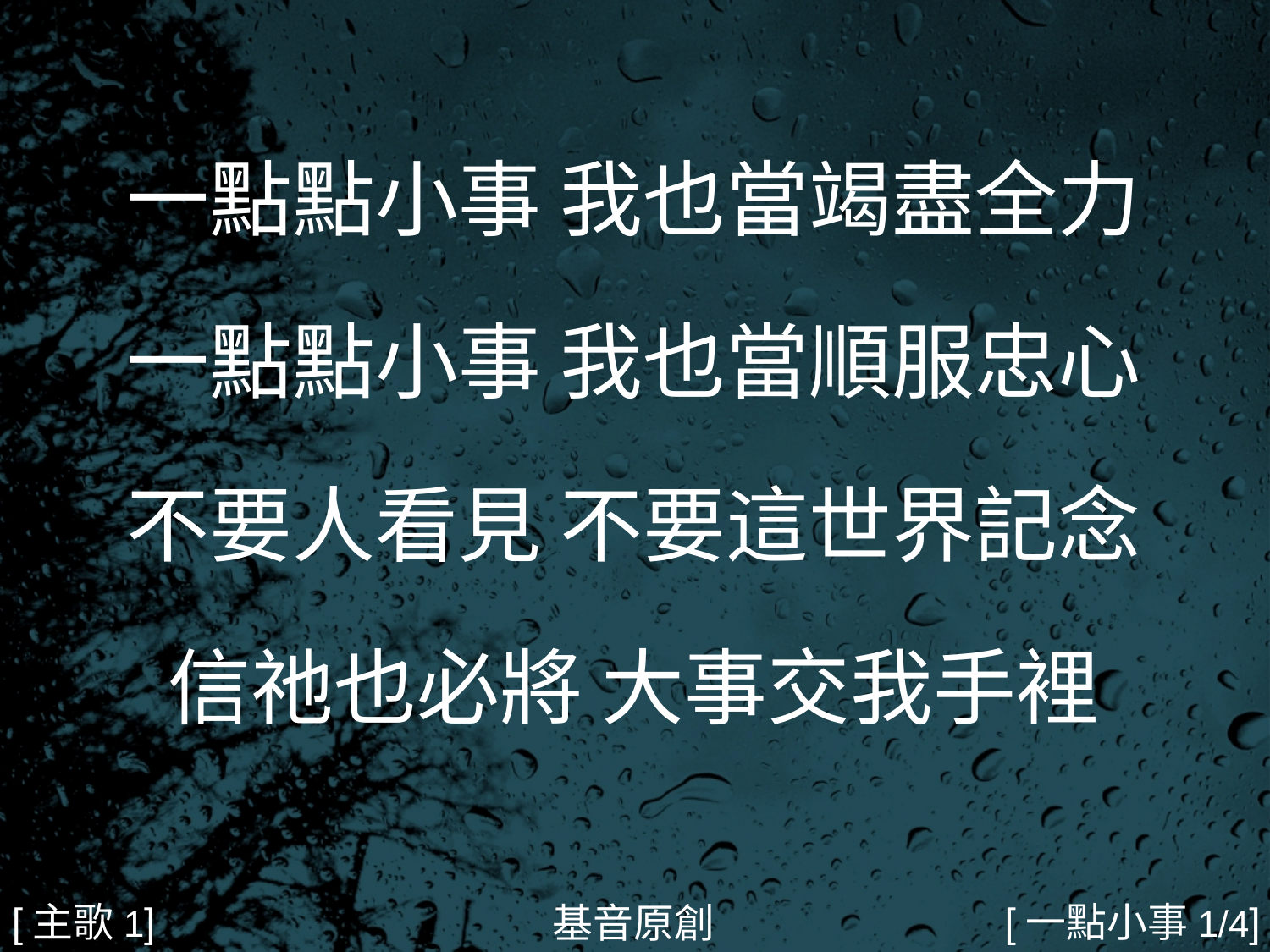

一點點小事 我也當竭盡全力

一點點小事 我也當順服忠心

不要人看見 不要這世界記念

信祂也必將 大事交我手裡
#

[主歌1]
[一點小事1/4]
基音原創